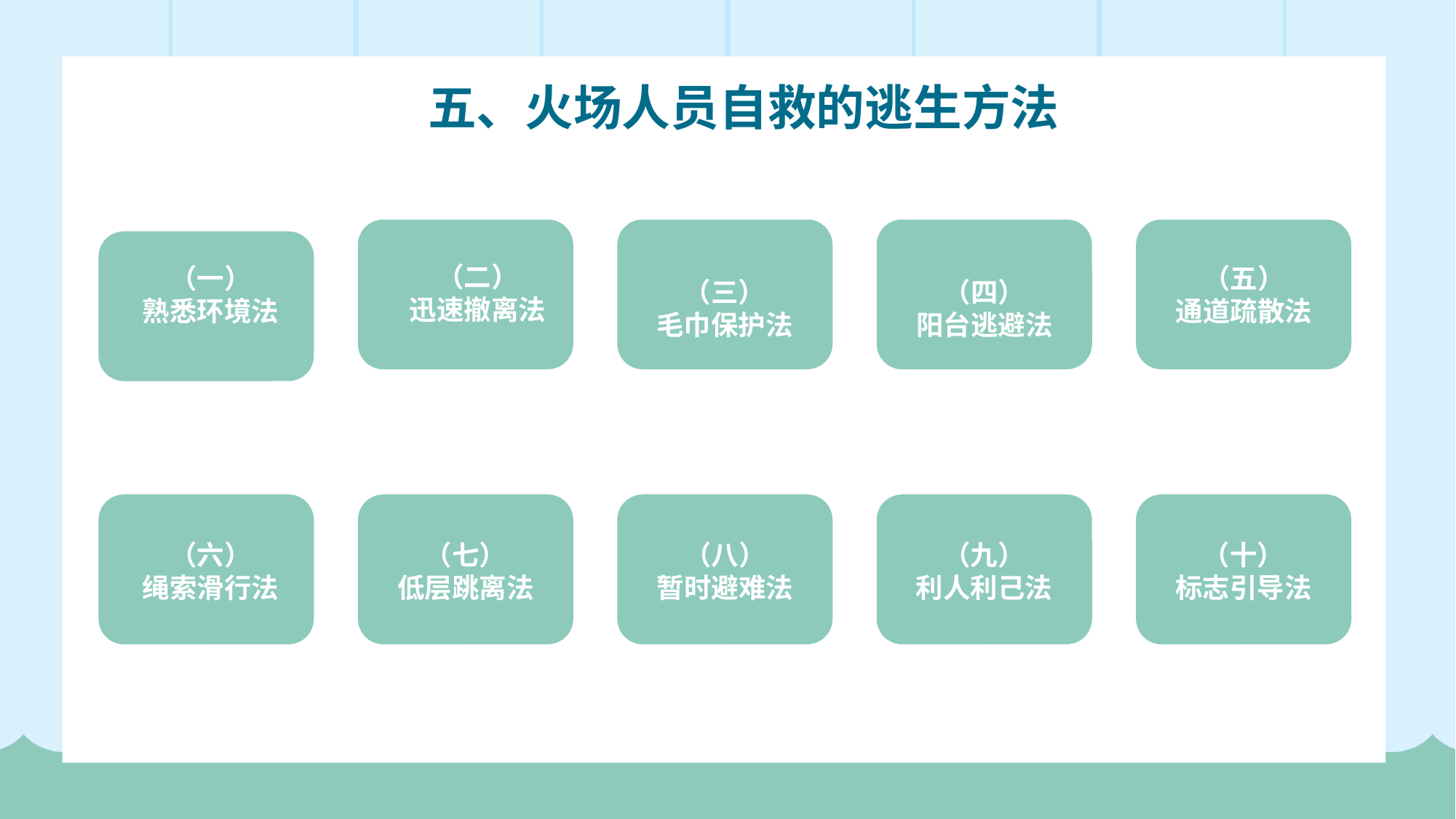

五、火场人员自救的逃生方法

（二）
迅速撤离法
（一）
熟悉环境法
（五）
通道疏散法
（三）
毛巾保护法
（四）
阳台逃避法

（六）
绳索滑行法
（七）
低层跳离法
（八）
暂时避难法
（九）
利人利己法
（十）
标志引导法